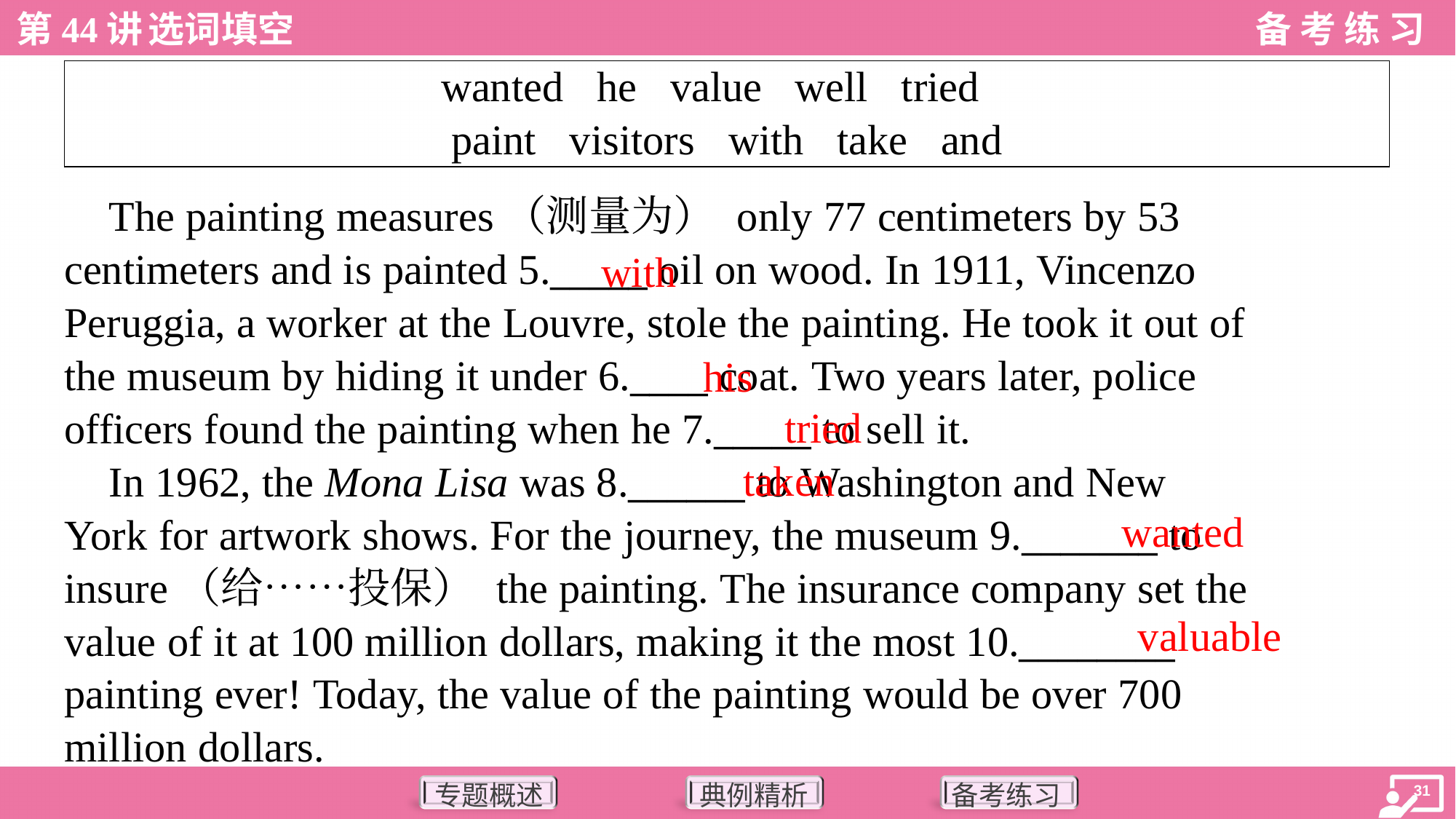

| wanted he value well tried paint visitors with take and |
| --- |
    The painting measures（测量为） only 77 centimeters by 53
centimeters and is painted 5._____ oil on wood. In 1911, Vincenzo
Peruggia, a worker at the Louvre, stole the painting. He took it out of
the museum by hiding it under 6.____ coat. Two years later, police
officers found the painting when he 7._____ to sell it.
    In 1962, the Mona Lisa was 8.______ to Washington and New
York for artwork shows. For the journey, the museum 9._______ to
insure（给……投保） the painting. The insurance company set the
value of it at 100 million dollars, making it the most 10.________
painting ever! Today, the value of the painting would be over 700
million dollars.
with
his
tried

taken
wanted
valuable